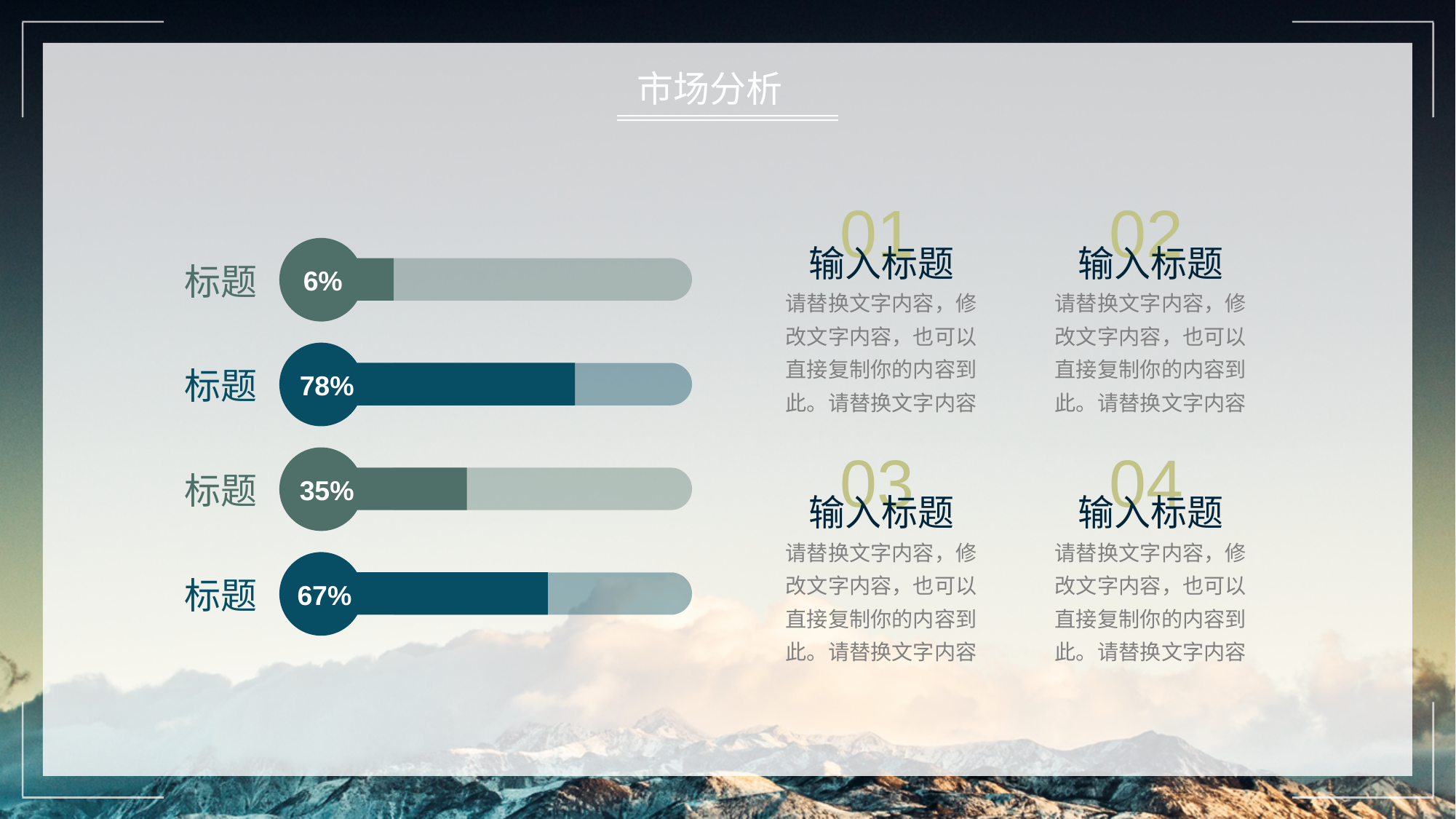

市场分析
01
输入标题
请替换文字内容，修改文字内容，也可以直接复制你的内容到此。请替换文字内容
02
输入标题
请替换文字内容，修改文字内容，也可以直接复制你的内容到此。请替换文字内容

6%
标题

78%
标题
03
输入标题
请替换文字内容，修改文字内容，也可以直接复制你的内容到此。请替换文字内容
04
输入标题
请替换文字内容，修改文字内容，也可以直接复制你的内容到此。请替换文字内容

35%
标题

67%
标题